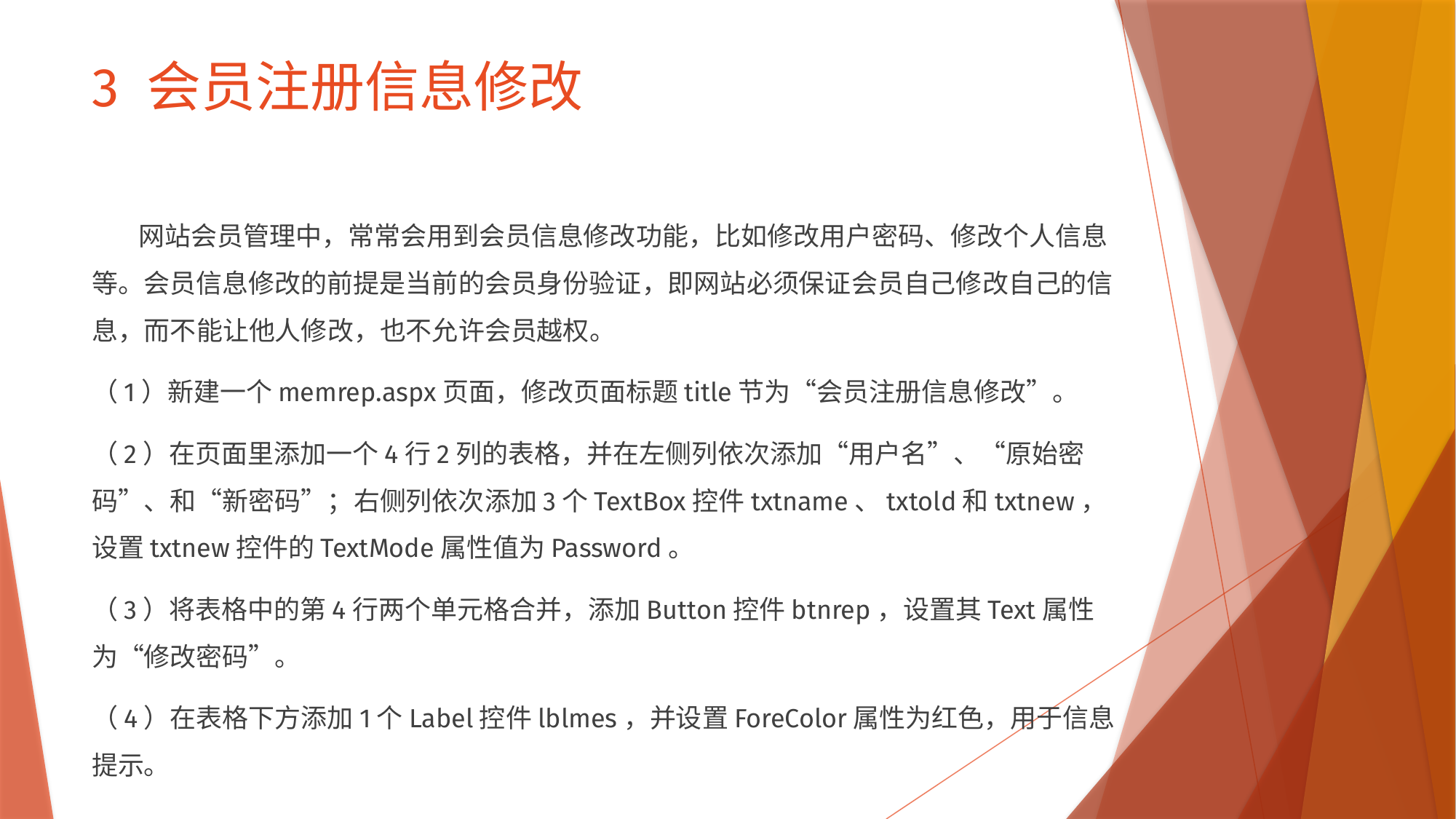

# 3 会员注册信息修改
       网站会员管理中，常常会用到会员信息修改功能，比如修改用户密码、修改个人信息等。会员信息修改的前提是当前的会员身份验证，即网站必须保证会员自己修改自己的信息，而不能让他人修改，也不允许会员越权。
（1）新建一个memrep.aspx页面，修改页面标题title节为“会员注册信息修改”。
（2）在页面里添加一个4行2列的表格，并在左侧列依次添加“用户名”、“原始密码”、和“新密码”；右侧列依次添加3个TextBox控件txtname、txtold和txtnew，设置txtnew控件的TextMode属性值为Password。
（3）将表格中的第4行两个单元格合并，添加Button控件btnrep，设置其Text属性为“修改密码”。
（4）在表格下方添加1个Label控件lblmes，并设置ForeColor属性为红色，用于信息提示。